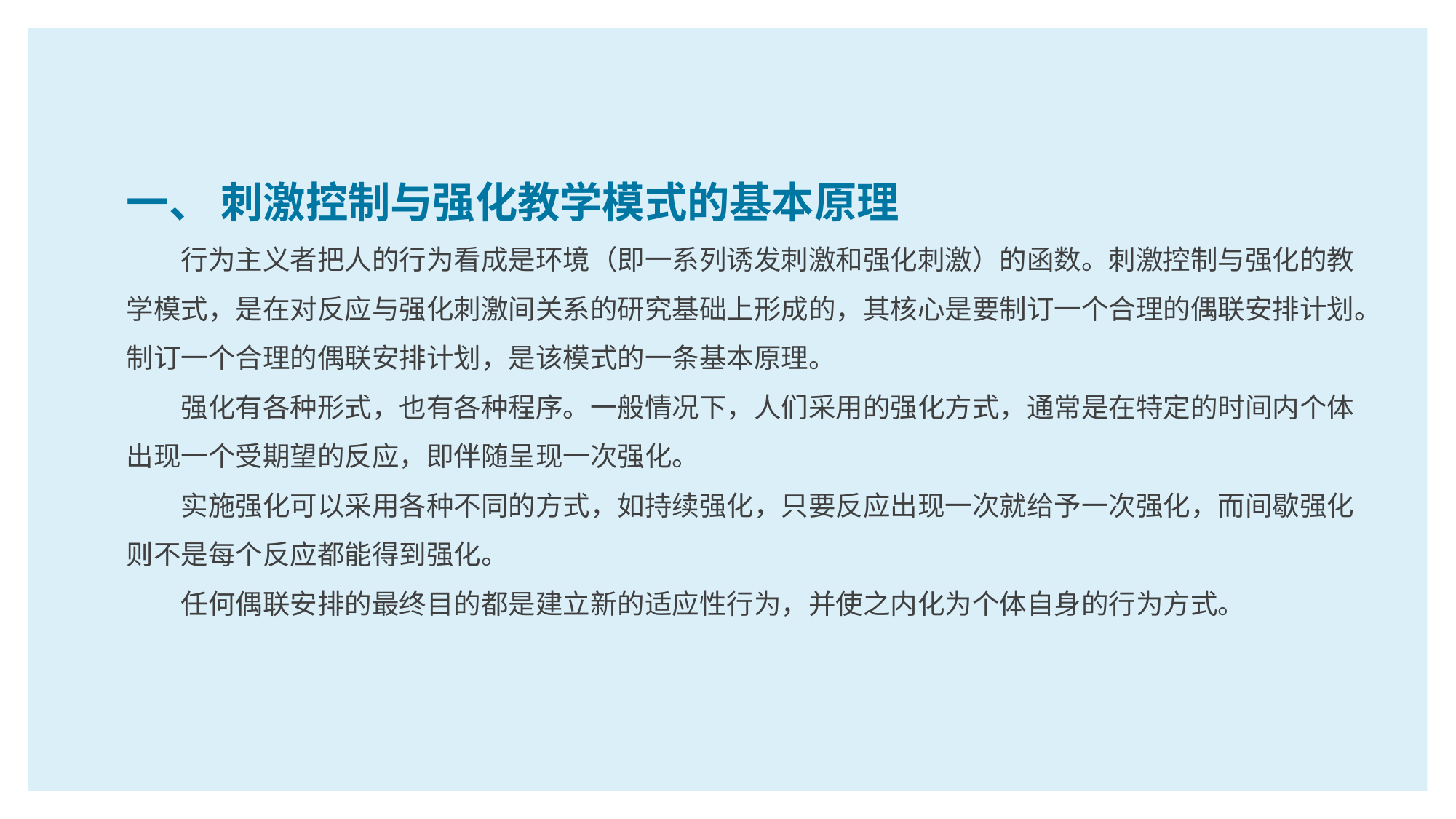

一、 刺激控制与强化教学模式的基本原理
行为主义者把人的行为看成是环境（即一系列诱发刺激和强化刺激）的函数。刺激控制与强化的教学模式，是在对反应与强化刺激间关系的研究基础上形成的，其核心是要制订一个合理的偶联安排计划。制订一个合理的偶联安排计划，是该模式的一条基本原理。
强化有各种形式，也有各种程序。一般情况下，人们采用的强化方式，通常是在特定的时间内个体出现一个受期望的反应，即伴随呈现一次强化。
实施强化可以采用各种不同的方式，如持续强化，只要反应出现一次就给予一次强化，而间歇强化则不是每个反应都能得到强化。
任何偶联安排的最终目的都是建立新的适应性行为，并使之内化为个体自身的行为方式。